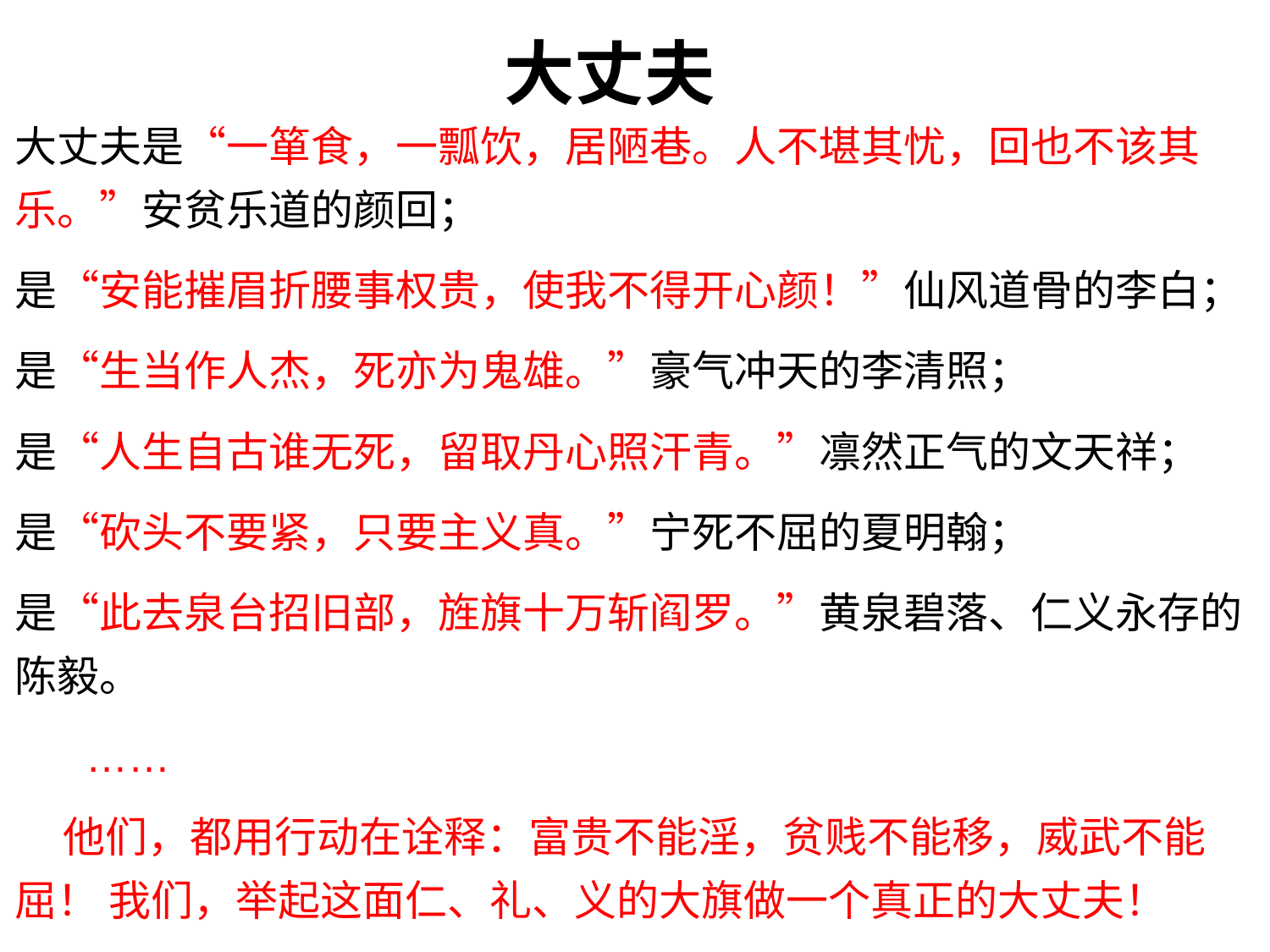

大丈夫
大丈夫是“一箪食，一瓢饮，居陋巷。人不堪其忧，回也不该其乐。”安贫乐道的颜回；
是“安能摧眉折腰事权贵，使我不得开心颜！”仙风道骨的李白；
是“生当作人杰，死亦为鬼雄。”豪气冲天的李清照；
是“人生自古谁无死，留取丹心照汗青。”凛然正气的文天祥；
是“砍头不要紧，只要主义真。”宁死不屈的夏明翰；
是“此去泉台招旧部，旌旗十万斩阎罗。”黄泉碧落、仁义永存的陈毅。
      ……
    他们，都用行动在诠释：富贵不能淫，贫贱不能移，威武不能屈！ 我们，举起这面仁、礼、义的大旗做一个真正的大丈夫！